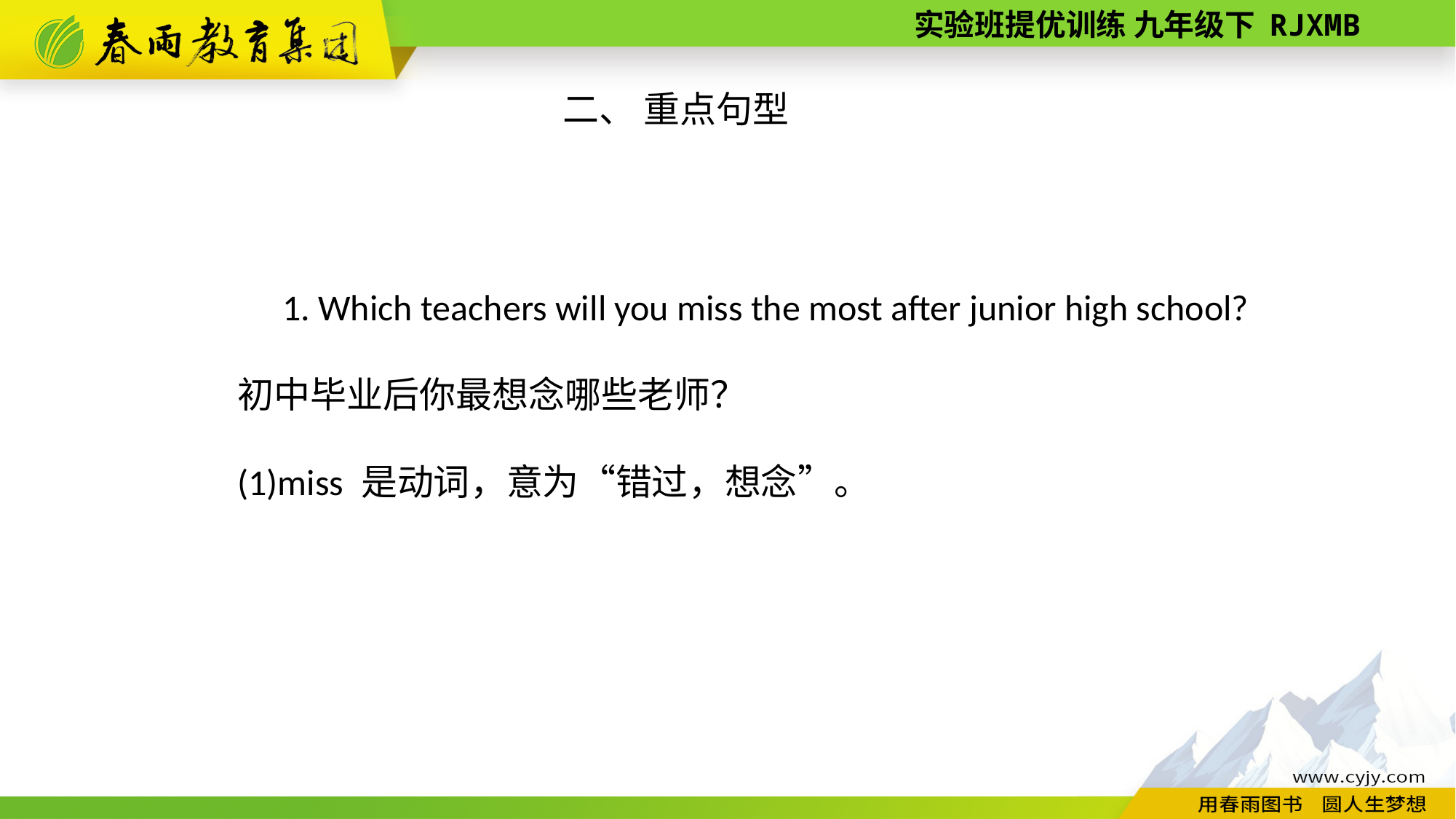

二、 重点句型
　1. Which teachers will you miss the most after junior high school?
初中毕业后你最想念哪些老师？
(1)miss 是动词，意为“错过，想念”。